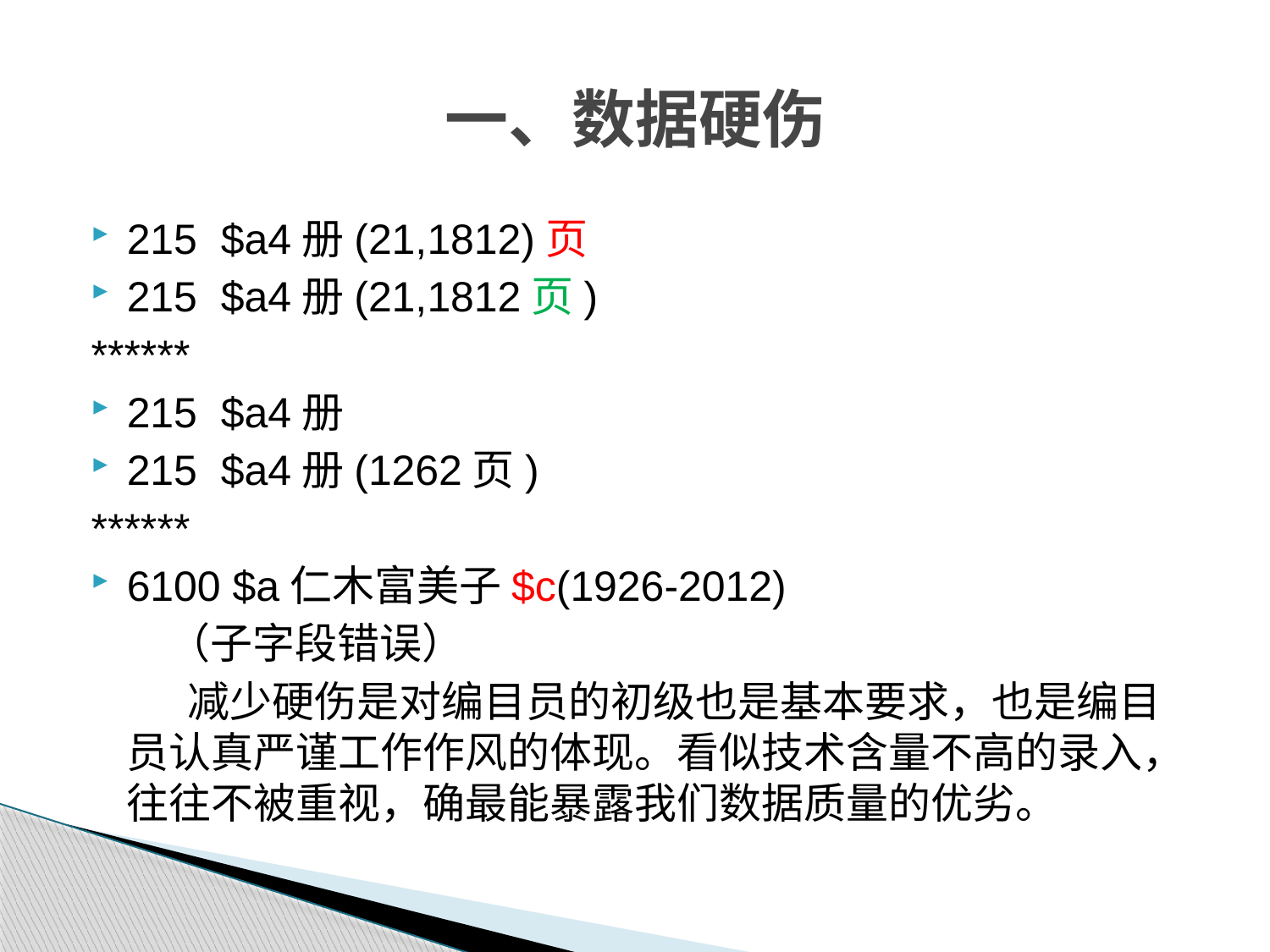

# 一、数据硬伤
215  $a4册(21,1812)页
215  $a4册(21,1812页)
******
215  $a4册
215  $a4册(1262页)
******
6100 $a仁木富美子$c(1926-2012)
       （子字段错误）
         减少硬伤是对编目员的初级也是基本要求，也是编目员认真严谨工作作风的体现。看似技术含量不高的录入，往往不被重视，确最能暴露我们数据质量的优劣。